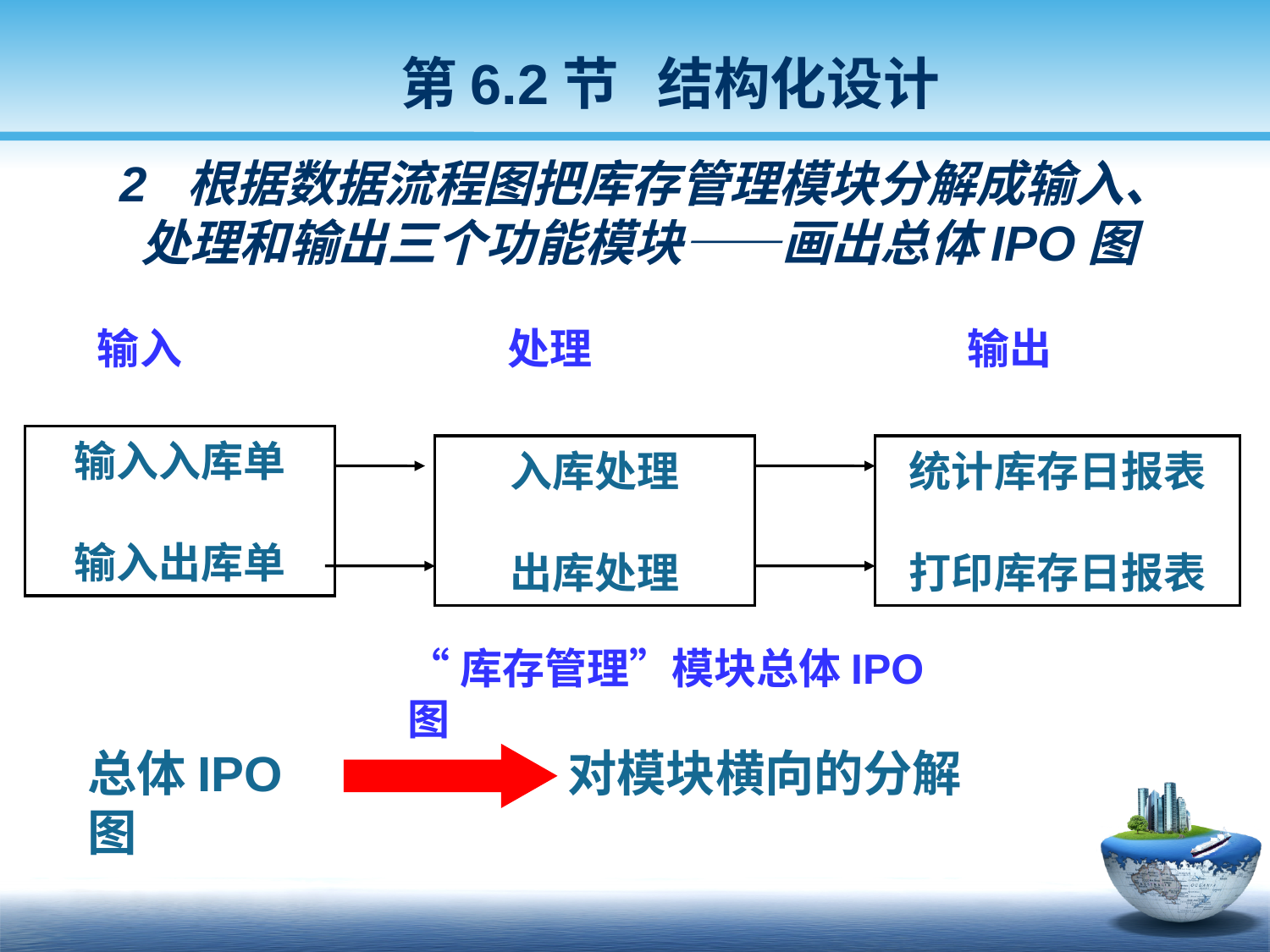

第6.2节   结构化设计
# 2  根据数据流程图把库存管理模块分解成输入、处理和输出三个功能模块——画出总体IPO图
输入
处理
输出
输入入库单

输入出库单
入库处理

出库处理
统计库存日报表

打印库存日报表

“库存管理”模块总体IPO图
总体IPO图
对模块横向的分解